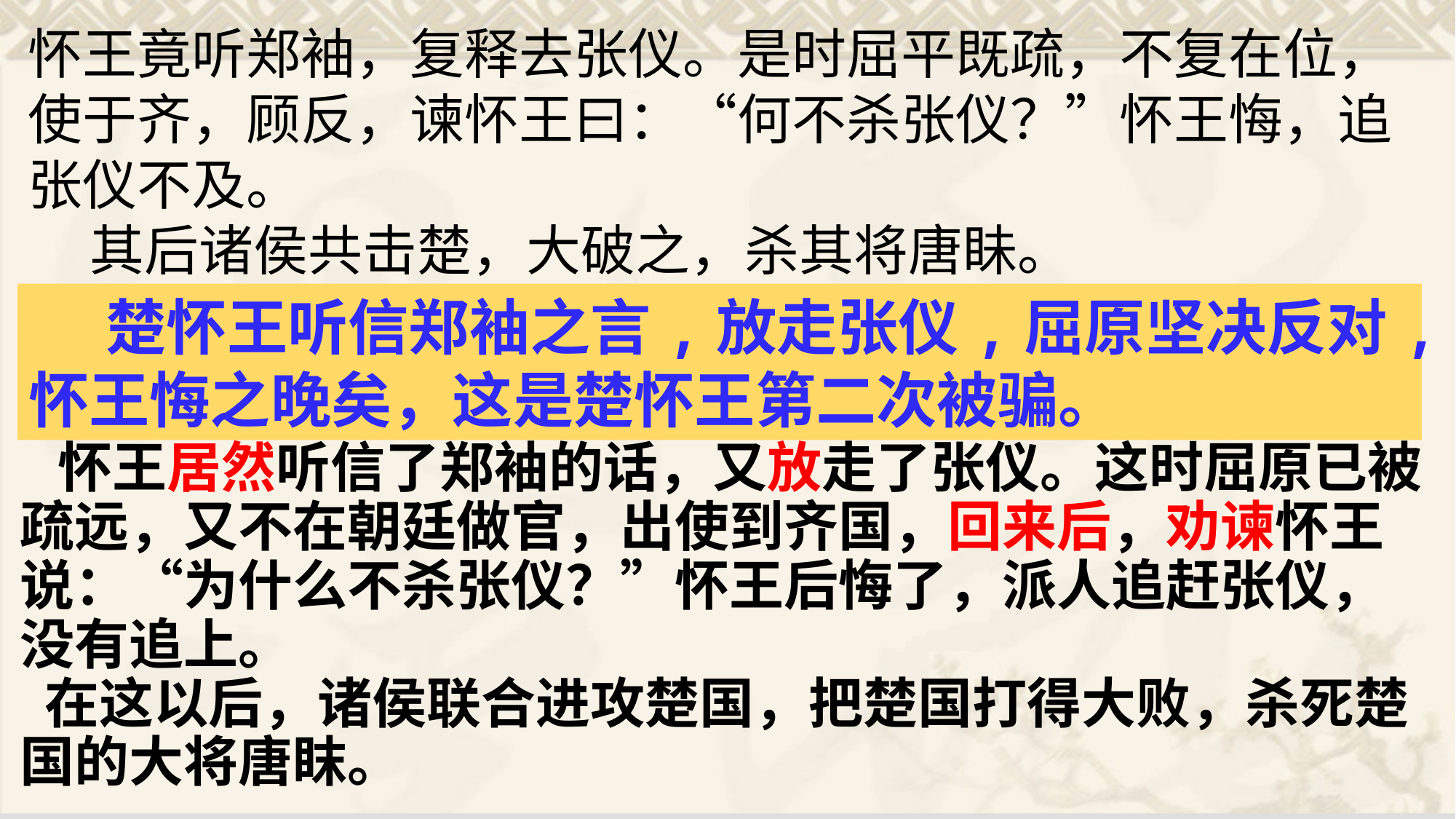

怀王竟听郑袖，复释去张仪。是时屈平既疏，不复在位，使于齐，顾反，谏怀王曰：“何不杀张仪？”怀王悔，追张仪不及。
    其后诸侯共击楚，大破之，杀其将唐眛。
  楚怀王听信郑袖之言,放走张仪,屈原坚决反对,怀王悔之晚矣，这是楚怀王第二次被骗。
  怀王居然听信了郑袖的话，又放走了张仪。这时屈原已被疏远，又不在朝廷做官，出使到齐国，回来后，劝谏怀王说：“为什么不杀张仪？”怀王后悔了，派人追赶张仪，没有追上。
  在这以后，诸侯联合进攻楚国，把楚国打得大败，杀死楚国的大将唐眜。